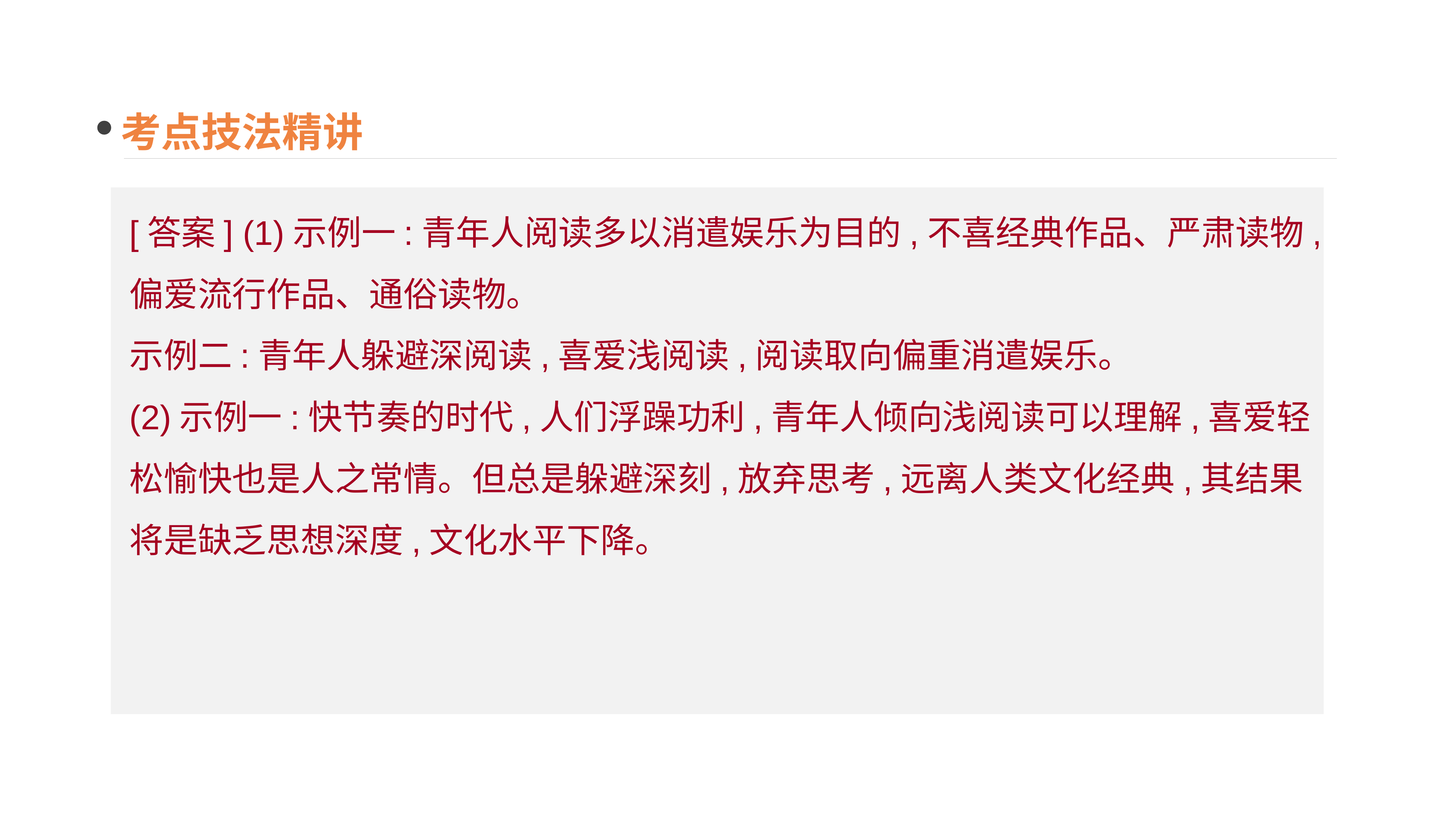

考点技法精讲

[答案] (1)示例一:青年人阅读多以消遣娱乐为目的,不喜经典作品、严肃读物,偏爱流行作品、通俗读物。
示例二:青年人躲避深阅读,喜爱浅阅读,阅读取向偏重消遣娱乐。
(2)示例一:快节奏的时代,人们浮躁功利,青年人倾向浅阅读可以理解,喜爱轻松愉快也是人之常情。但总是躲避深刻,放弃思考,远离人类文化经典,其结果将是缺乏思想深度,文化水平下降。